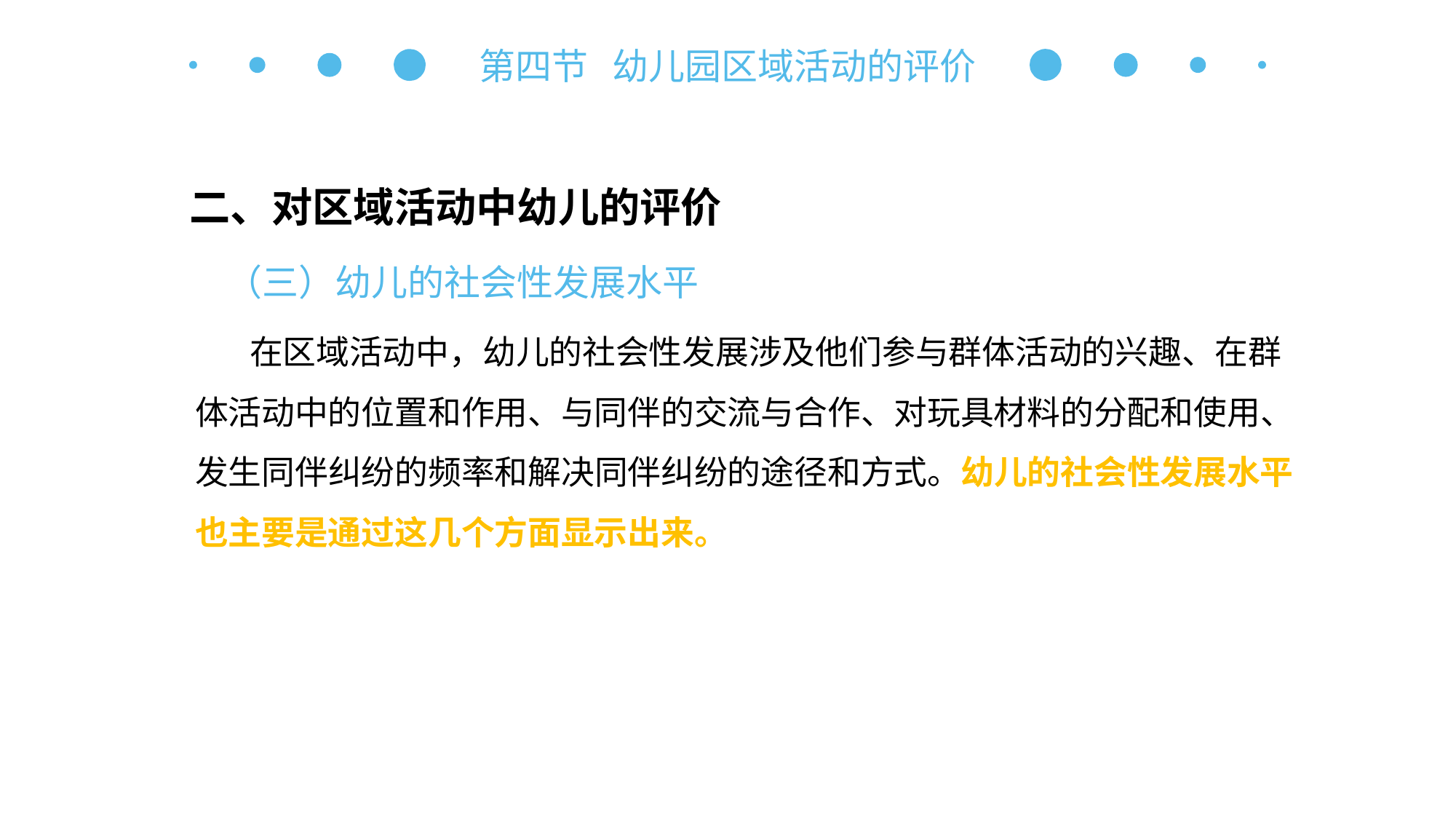

第四节   幼儿园区域活动的评价

二、对区域活动中幼儿的评价
（三）幼儿的社会性发展水平
在区域活动中，幼儿的社会性发展涉及他们参与群体活动的兴趣、在群体活动中的位置和作用、与同伴的交流与合作、对玩具材料的分配和使用、发生同伴纠纷的频率和解决同伴纠纷的途径和方式。幼儿的社会性发展水平也主要是通过这几个方面显示出来。